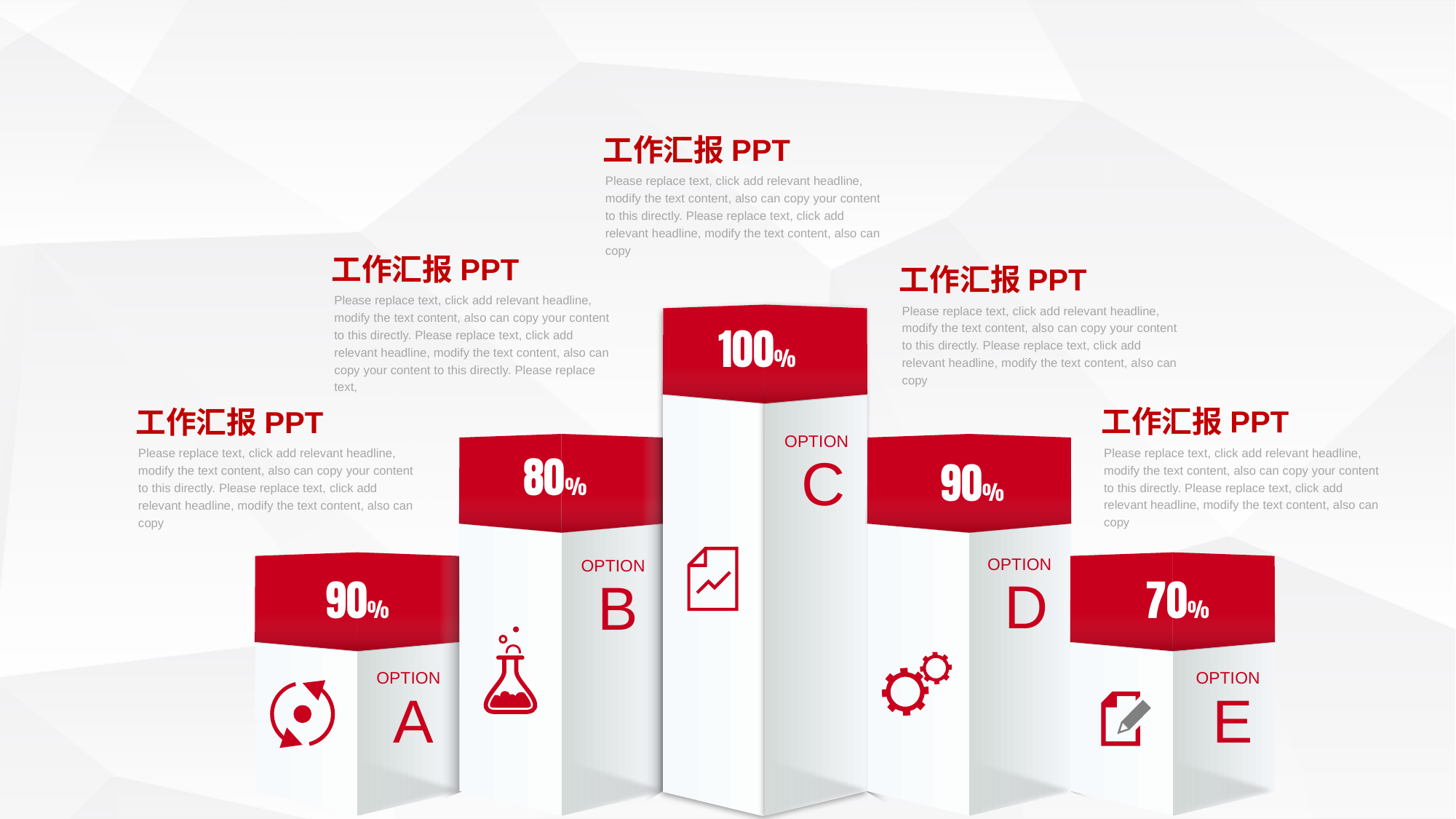

工作汇报PPT
Please replace text, click add relevant headline, modify the text content, also can copy your content to this directly. Please replace text, click add relevant headline, modify the text content, also can copy
工作汇报PPT
工作汇报PPT
Please replace text, click add relevant headline, modify the text content, also can copy your content to this directly. Please replace text, click add relevant headline, modify the text content, also can copy your content to this directly. Please replace text,
Please replace text, click add relevant headline, modify the text content, also can copy your content to this directly. Please replace text, click add relevant headline, modify the text content, also can copy

OPTION
C

100%

OPTION
B

OPTION
D

80%
90%

OPTION
A

OPTION
E

90%
70%
工作汇报PPT
工作汇报PPT
Please replace text, click add relevant headline, modify the text content, also can copy your content to this directly. Please replace text, click add relevant headline, modify the text content, also can copy
Please replace text, click add relevant headline, modify the text content, also can copy your content to this directly. Please replace text, click add relevant headline, modify the text content, also can copy